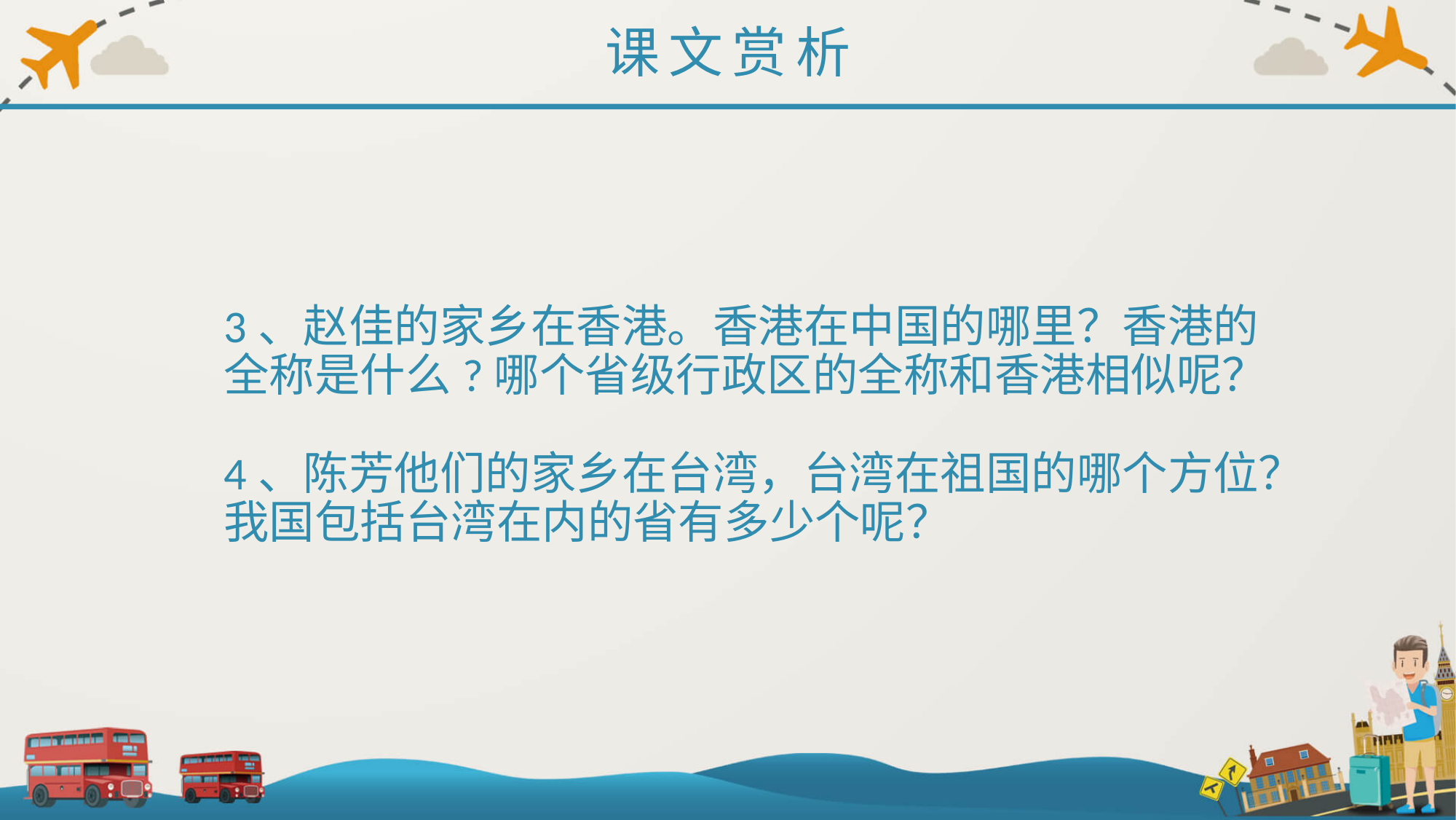

课文赏析

3、赵佳的家乡在香港。香港在中国的哪里？香港的全称是什么?哪个省级行政区的全称和香港相似呢？

4、陈芳他们的家乡在台湾，台湾在祖国的哪个方位？我国包括台湾在内的省有多少个呢？